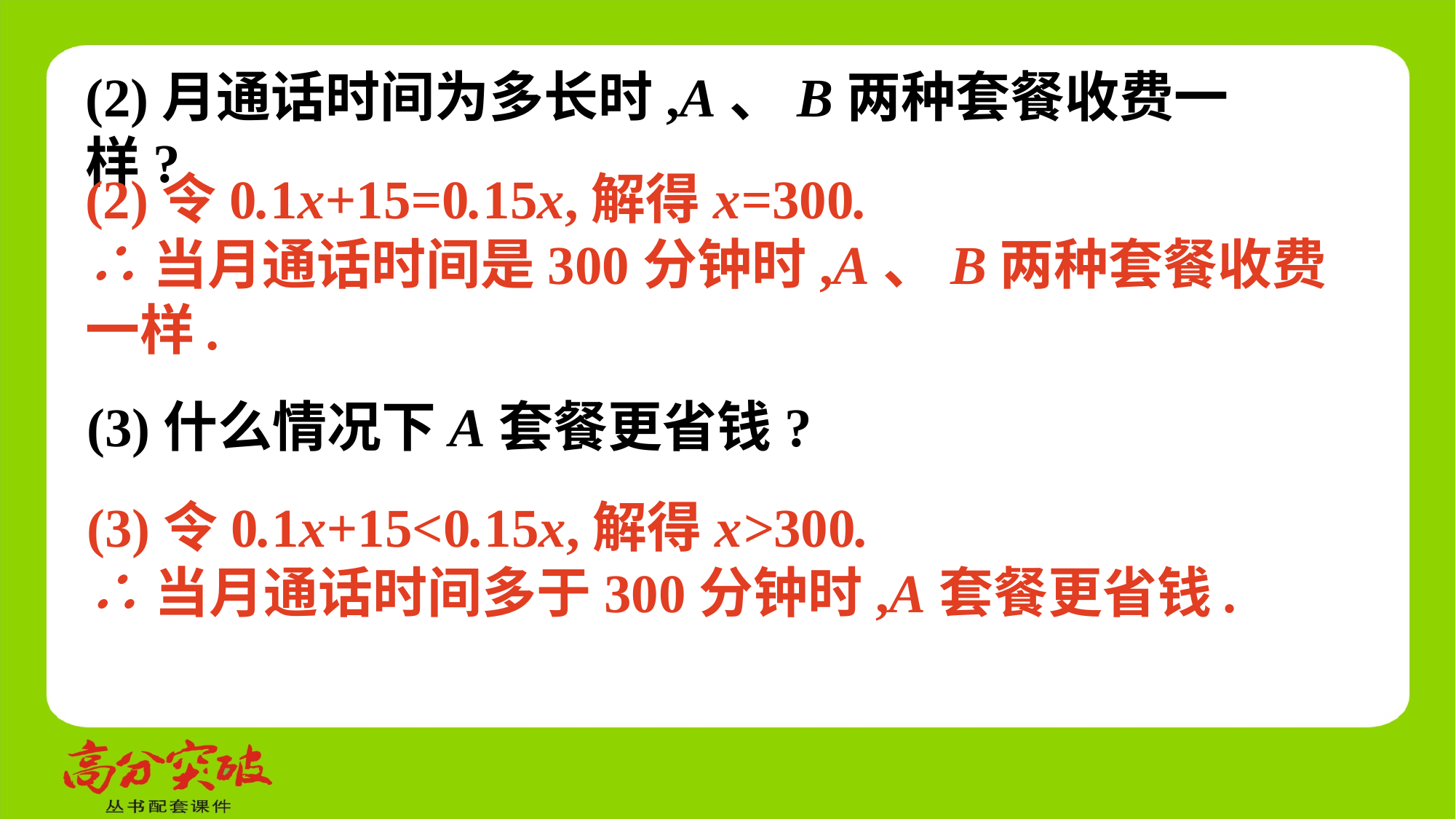

(2)月通话时间为多长时,A、B两种套餐收费一样?
(2)令0.1x+15=0.15x,解得x=300.
∴当月通话时间是300分钟时,A、B两种套餐收费一样.
(3)什么情况下A套餐更省钱?
(3)令0.1x+15<0.15x,解得x>300.
∴当月通话时间多于300分钟时,A套餐更省钱.